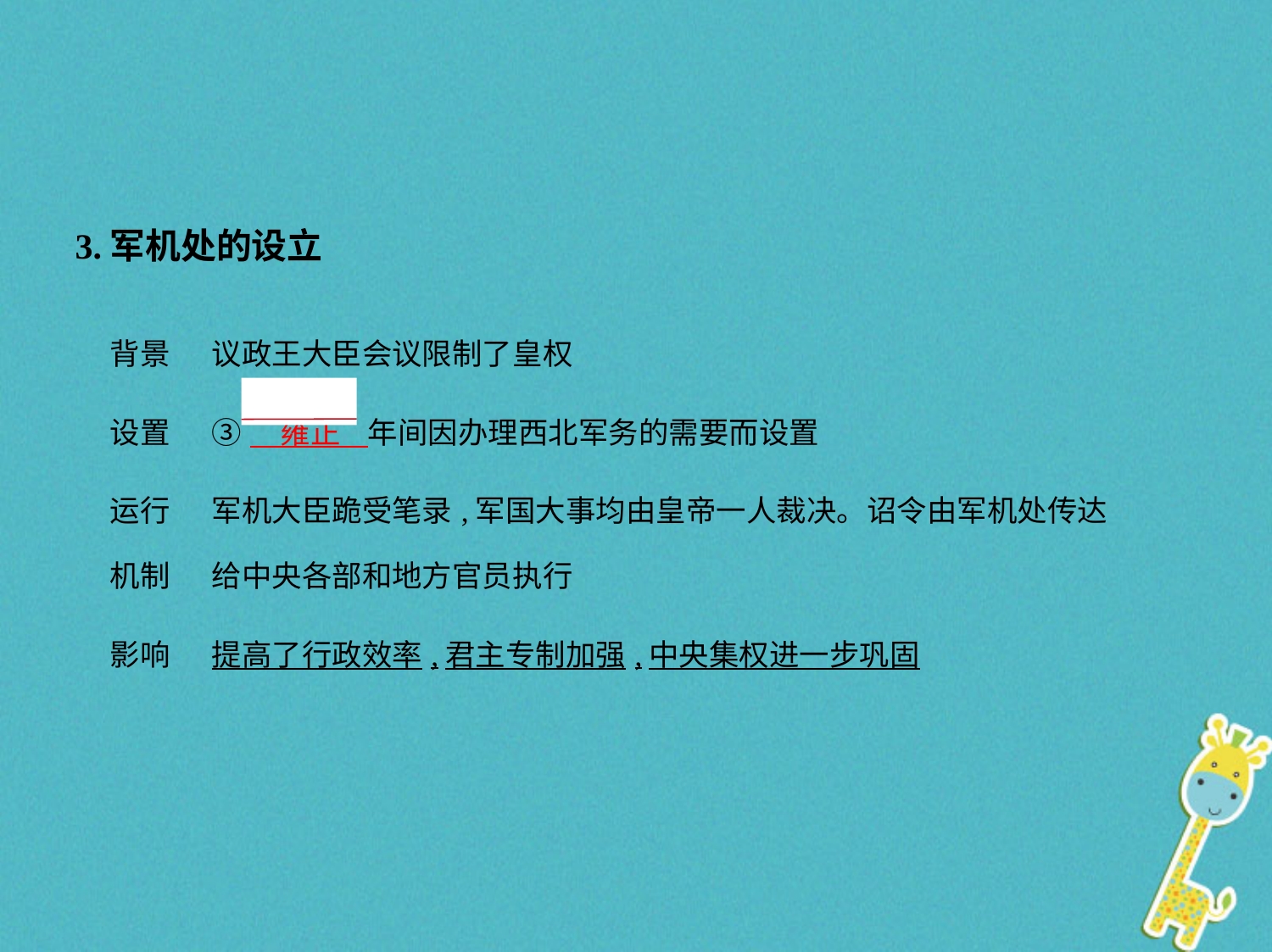

3.军机处的设立
| 背景 | 议政王大臣会议限制了皇权 |
| --- | --- |
| 设置 | ③　雍正    年间因办理西北军务的需要而设置 |
| 运行 机制 | 军机大臣跪受笔录,军国大事均由皇帝一人裁决。诏令由军机处传达 给中央各部和地方官员执行 |
| 影响 | 提高了行政效率,君主专制加强,中央集权进一步巩固 |